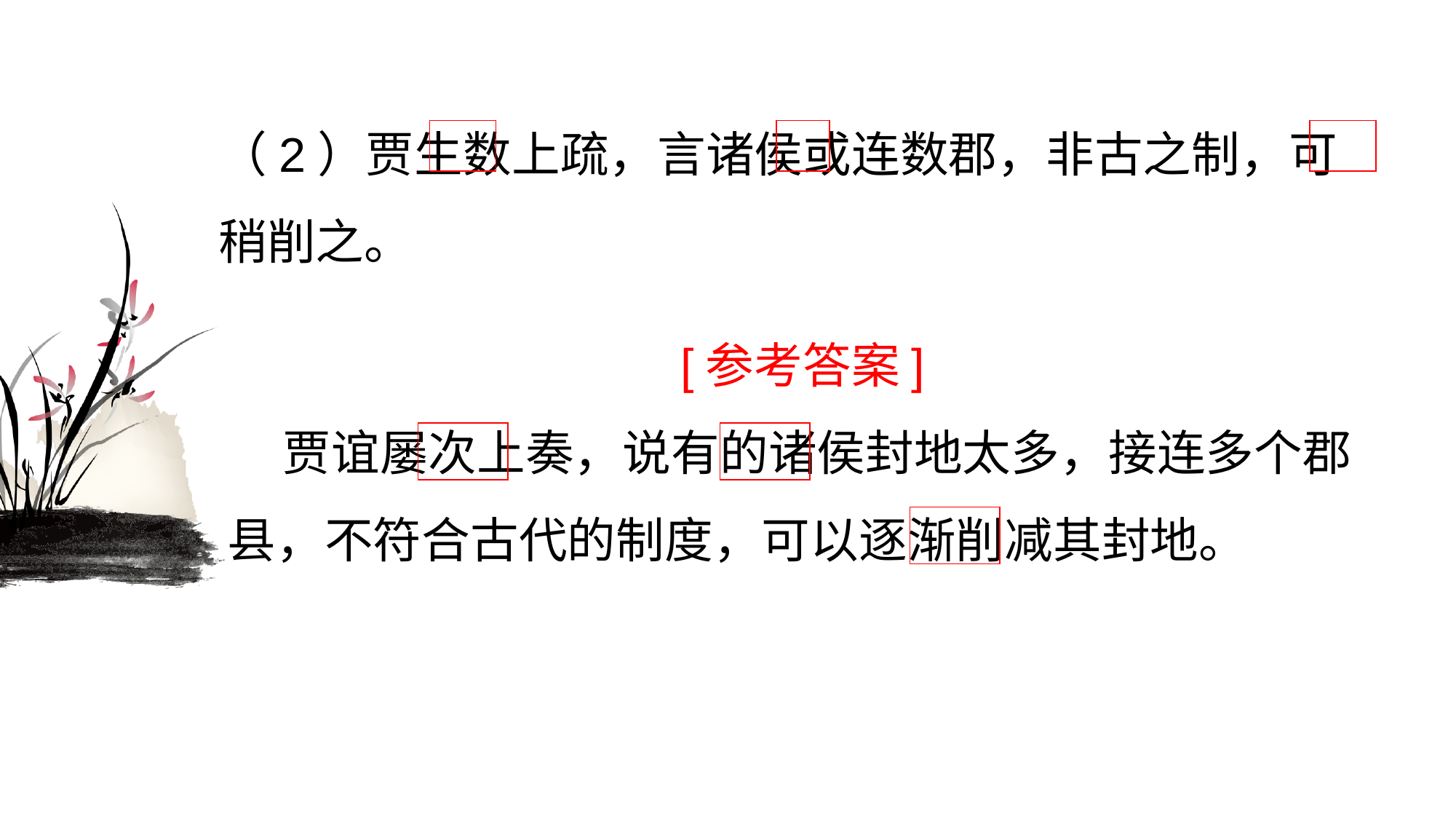

（2）贾生数上疏，言诸侯或连数郡，非古之制，可稍削之。

[参考答案]
    贾谊屡次上奏，说有的诸侯封地太多，接连多个郡县，不符合古代的制度，可以逐渐削减其封地。